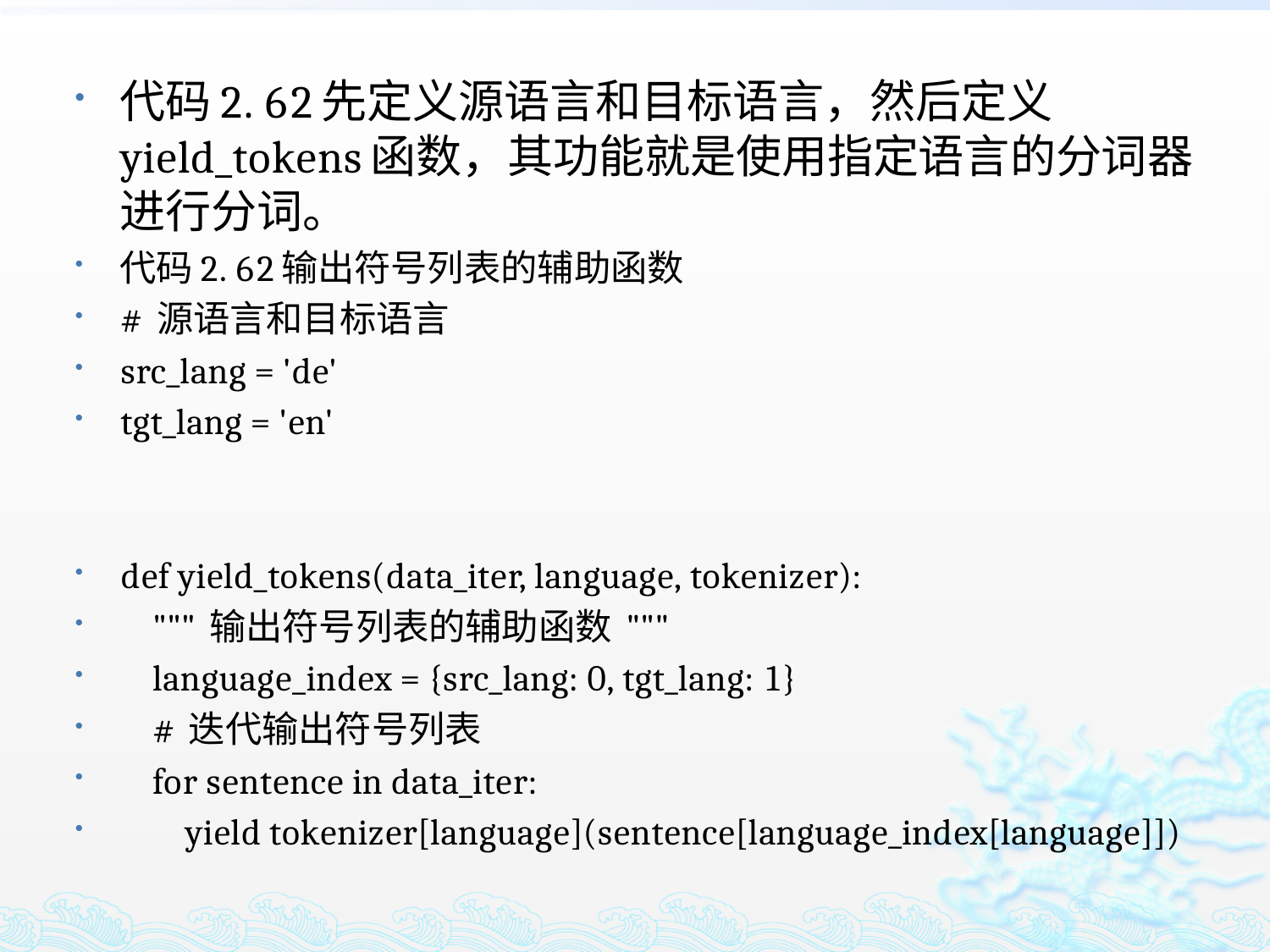

代码2. 62先定义源语言和目标语言，然后定义yield_tokens函数，其功能就是使用指定语言的分词器进行分词。
代码2. 62输出符号列表的辅助函数
# 源语言和目标语言
src_lang = 'de'
tgt_lang = 'en'

def yield_tokens(data_iter, language, tokenizer):
    """ 输出符号列表的辅助函数 """
    language_index = {src_lang: 0, tgt_lang: 1}
    # 迭代输出符号列表
    for sentence in data_iter:
        yield tokenizer[language](sentence[language_index[language]])